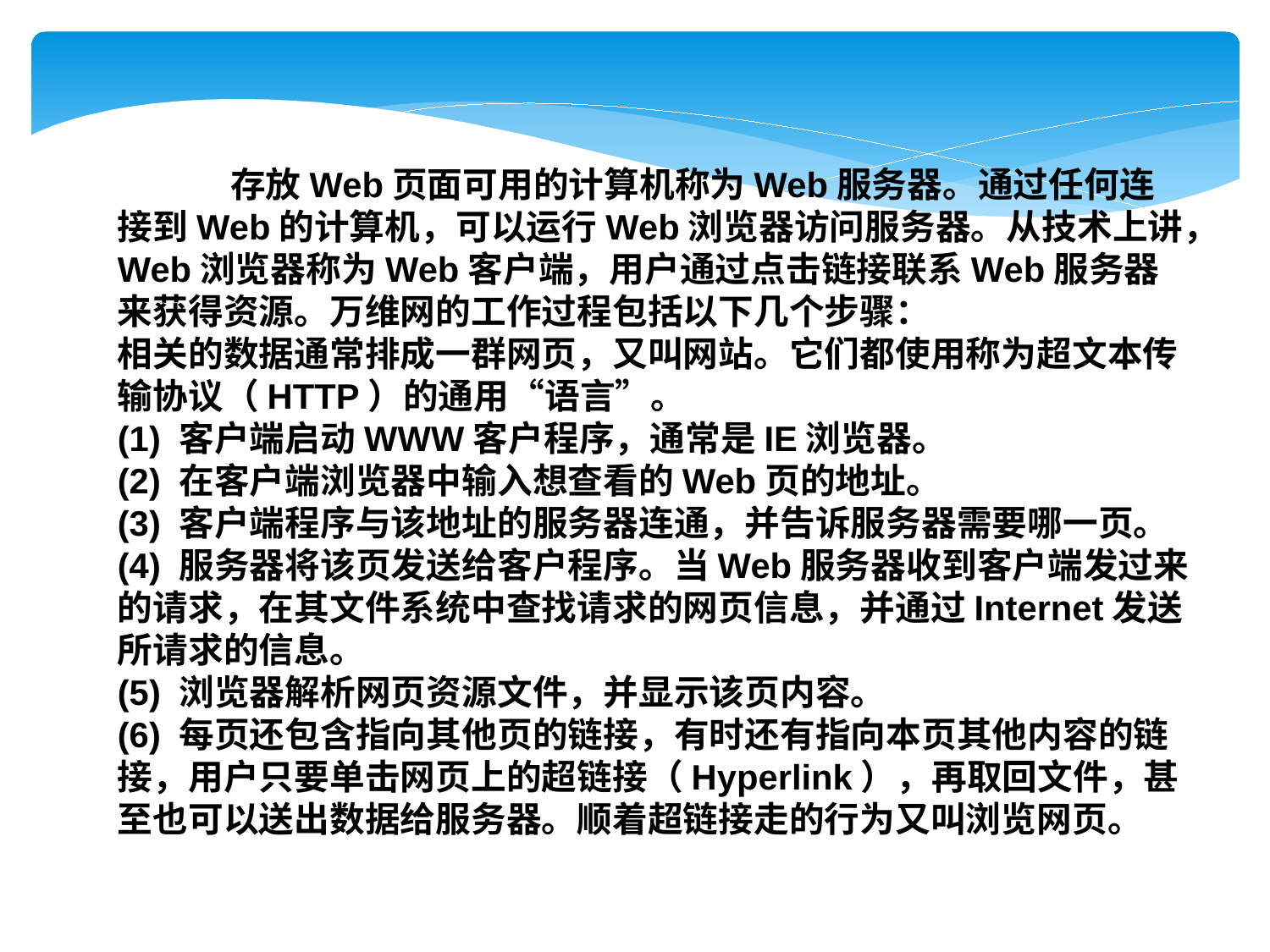

存放Web页面可用的计算机称为Web服务器。通过任何连接到Web的计算机，可以运行Web浏览器访问服务器。从技术上讲，Web浏览器称为Web客户端，用户通过点击链接联系Web服务器来获得资源。万维网的工作过程包括以下几个步骤：
相关的数据通常排成一群网页，又叫网站。它们都使用称为超文本传输协议（HTTP）的通用“语言”。
(1) 客户端启动WWW客户程序，通常是IE浏览器。
(2) 在客户端浏览器中输入想查看的Web页的地址。
(3) 客户端程序与该地址的服务器连通，并告诉服务器需要哪一页。
(4) 服务器将该页发送给客户程序。当Web服务器收到客户端发过来的请求，在其文件系统中查找请求的网页信息，并通过Internet发送所请求的信息。
(5) 浏览器解析网页资源文件，并显示该页内容。
(6) 每页还包含指向其他页的链接，有时还有指向本页其他内容的链接，用户只要单击网页上的超链接（Hyperlink），再取回文件，甚至也可以送出数据给服务器。顺着超链接走的行为又叫浏览网页。